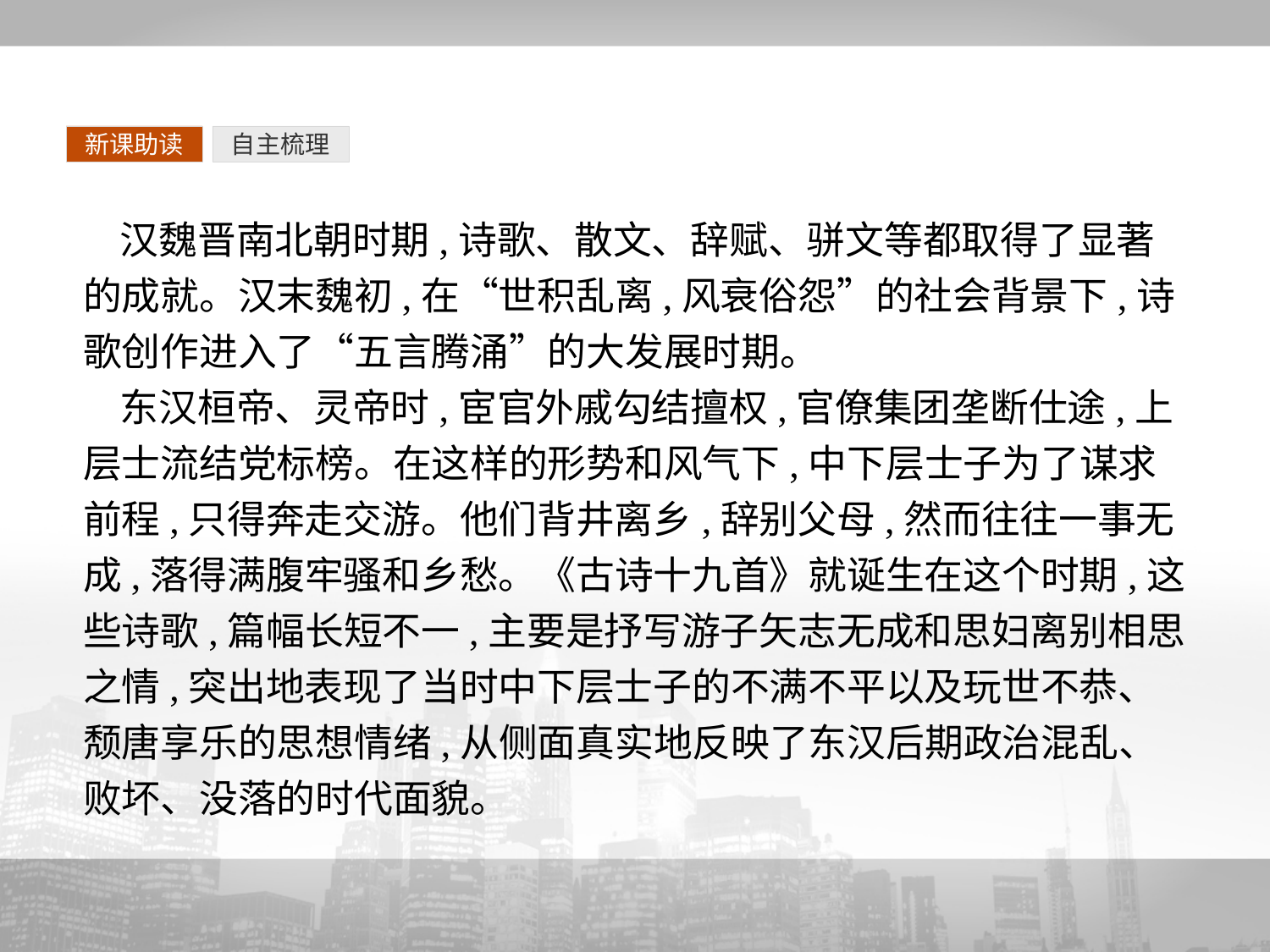

新课助读
自主梳理
汉魏晋南北朝时期,诗歌、散文、辞赋、骈文等都取得了显著的成就。汉末魏初,在“世积乱离,风衰俗怨”的社会背景下,诗歌创作进入了“五言腾涌”的大发展时期。
东汉桓帝、灵帝时,宦官外戚勾结擅权,官僚集团垄断仕途,上层士流结党标榜。在这样的形势和风气下,中下层士子为了谋求前程,只得奔走交游。他们背井离乡,辞别父母,然而往往一事无成,落得满腹牢骚和乡愁。《古诗十九首》就诞生在这个时期,这些诗歌,篇幅长短不一,主要是抒写游子矢志无成和思妇离别相思之情,突出地表现了当时中下层士子的不满不平以及玩世不恭、颓唐享乐的思想情绪,从侧面真实地反映了东汉后期政治混乱、败坏、没落的时代面貌。